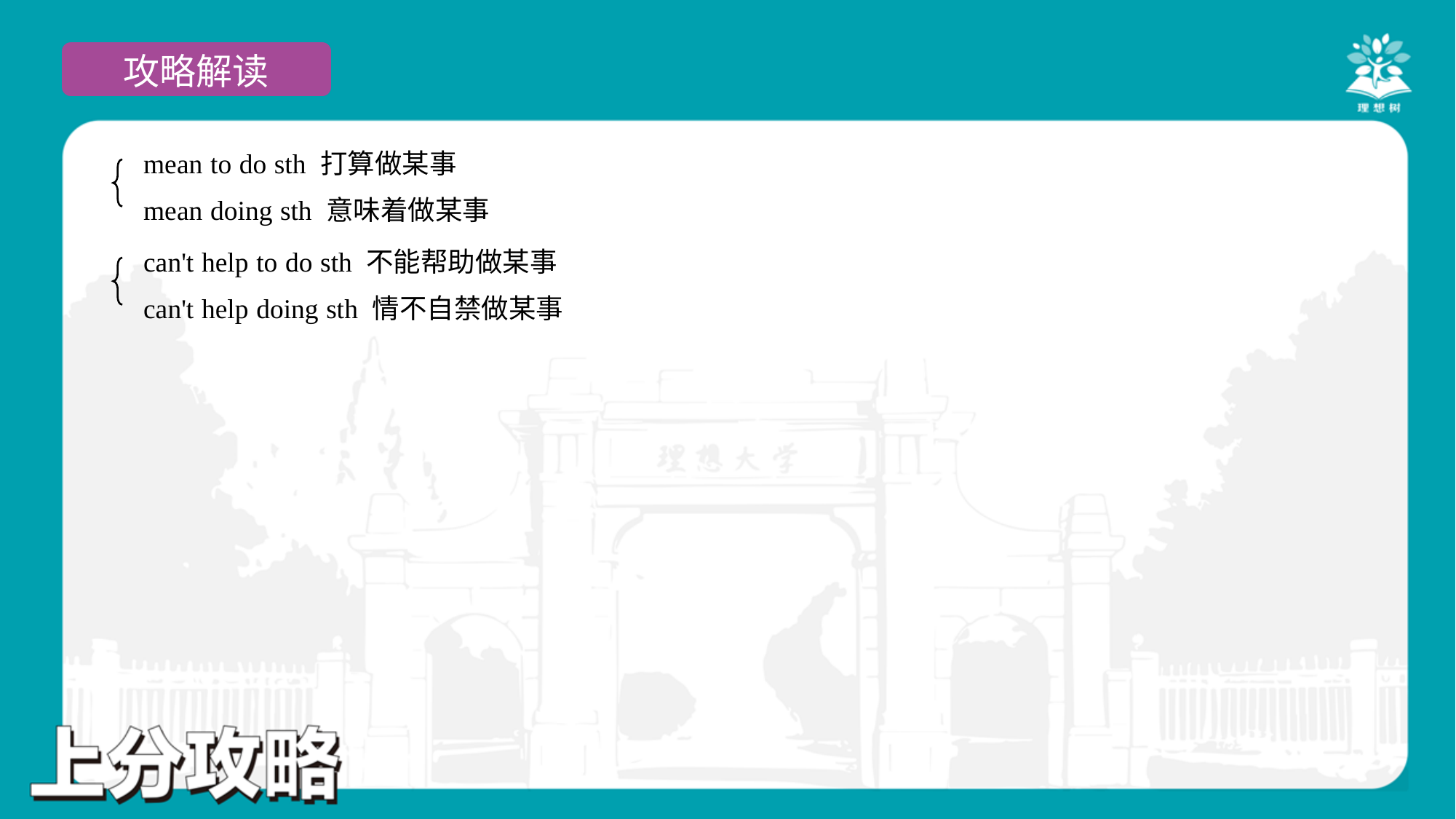

mean to do sth 打算做某事
mean doing sth 意味着做某事

can't help to do sth 不能帮助做某事
can't help doing sth 情不自禁做某事